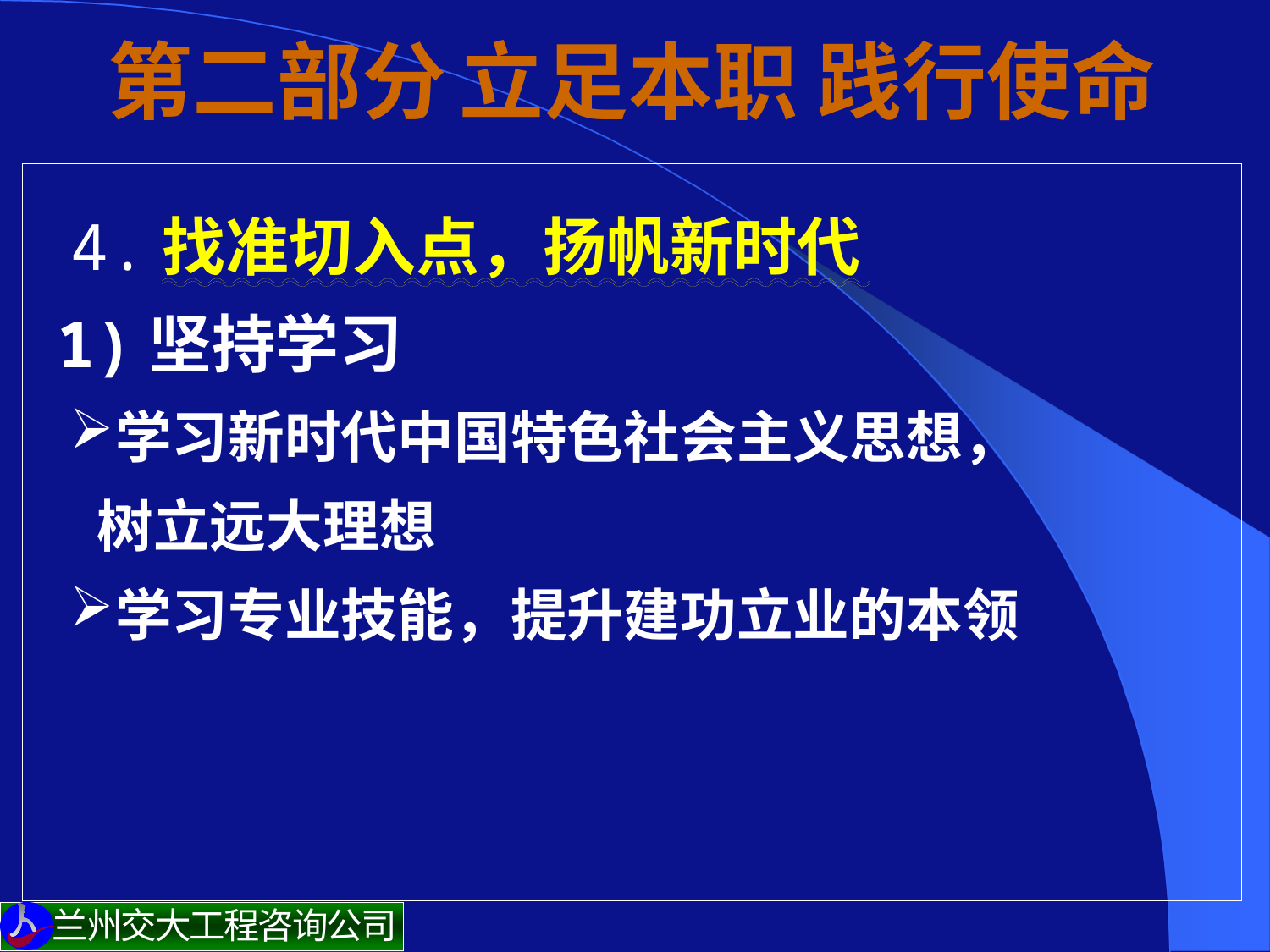

# 第二部分 立足本职 践行使命
 4.找准切入点，扬帆新时代
1)坚持学习
学习新时代中国特色社会主义思想，
  树立远大理想
学习专业技能，提升建功立业的本领